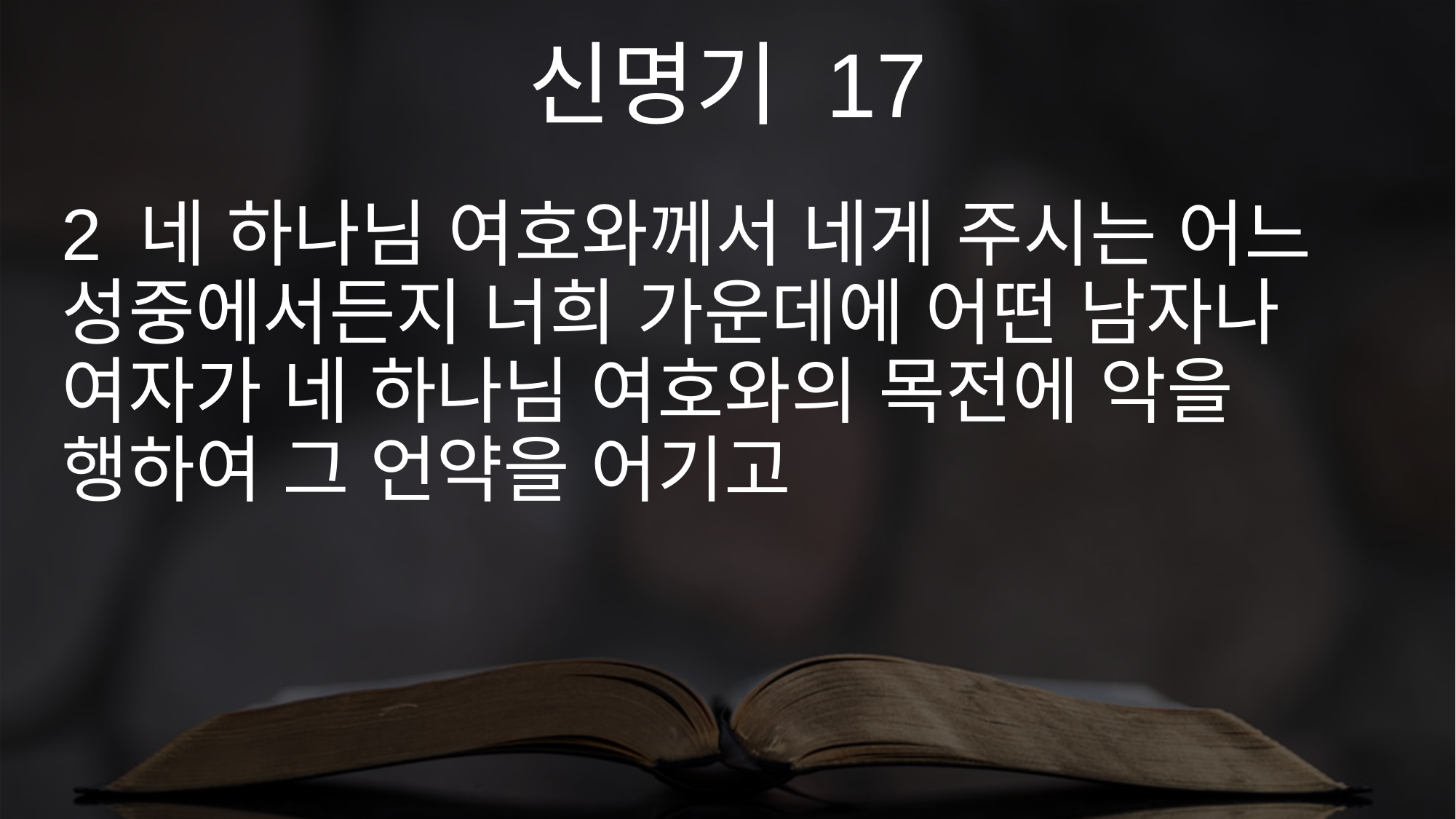

신명기 17
2 네 하나님 여호와께서 네게 주시는 어느 성중에서든지 너희 가운데에 어떤 남자나 여자가 네 하나님 여호와의 목전에 악을 행하여 그 언약을 어기고